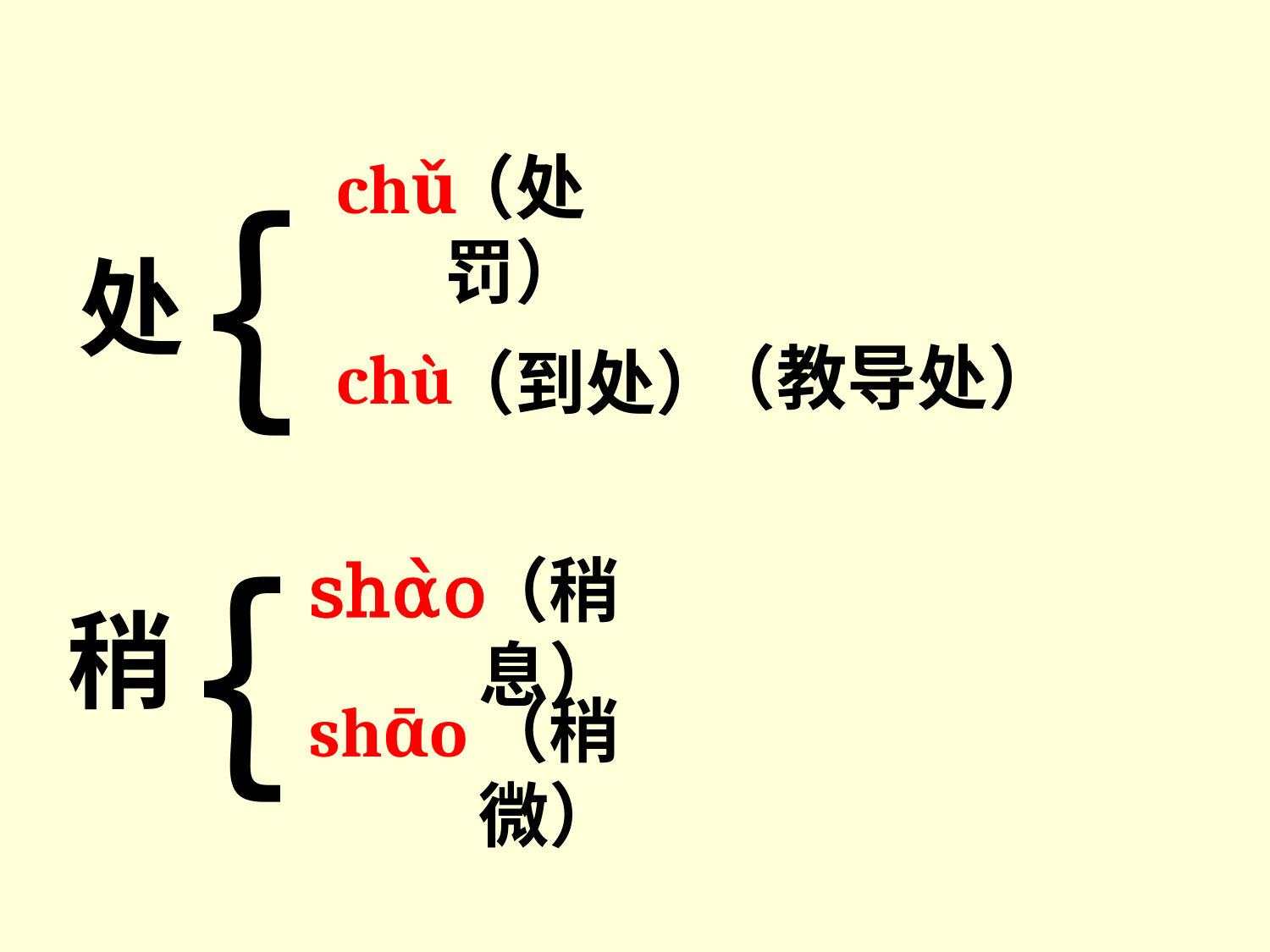

﹛
chǔ
（处罚）
处
chù
（教导处）
（到处）
﹛
shὰo
（稍息）
稍
shᾱo
（稍微）